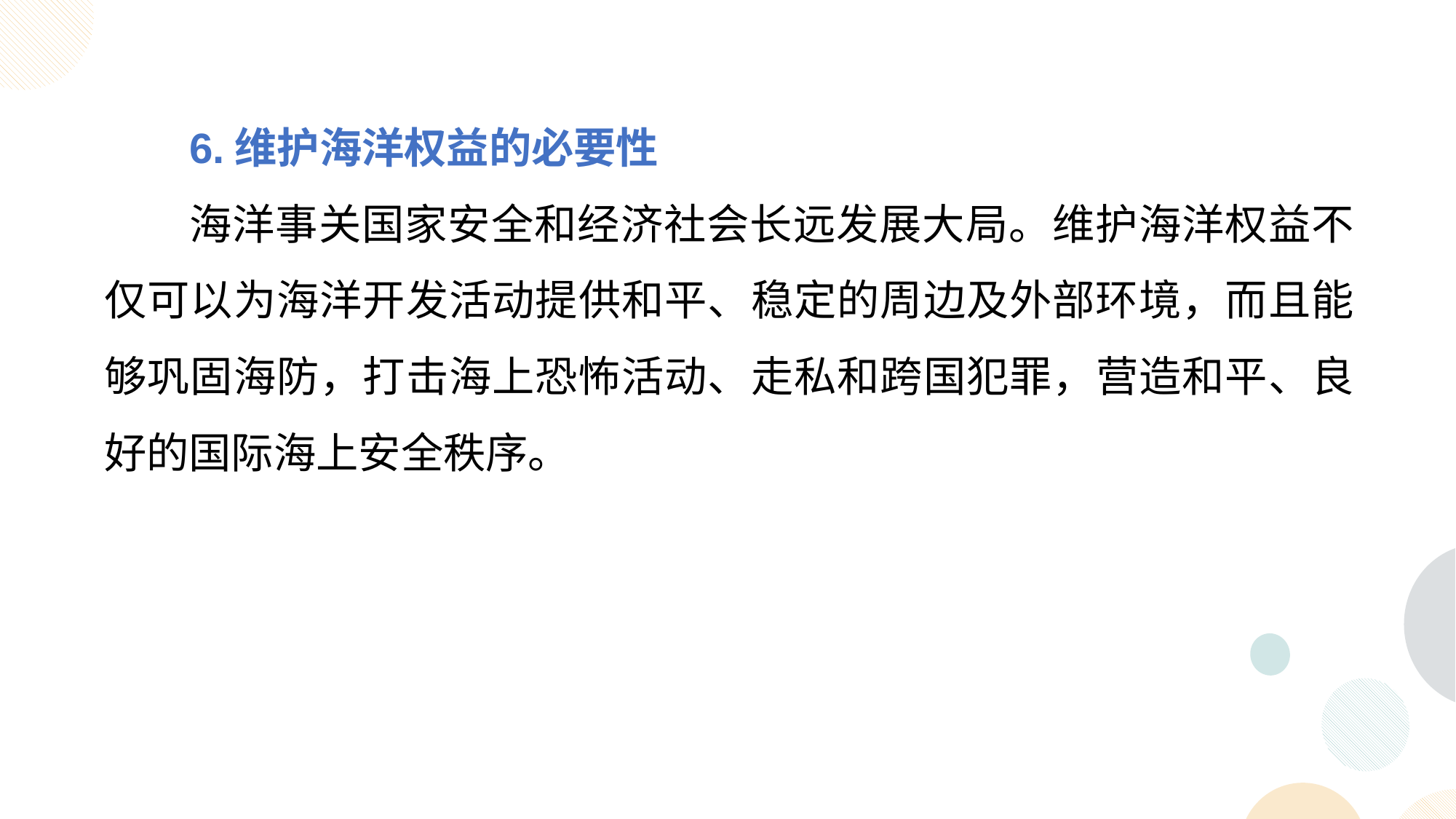

6.维护海洋权益的必要性
海洋事关国家安全和经济社会长远发展大局。维护海洋权益不仅可以为海洋开发活动提供和平、稳定的周边及外部环境，而且能够巩固海防，打击海上恐怖活动、走私和跨国犯罪，营造和平、良好的国际海上安全秩序。